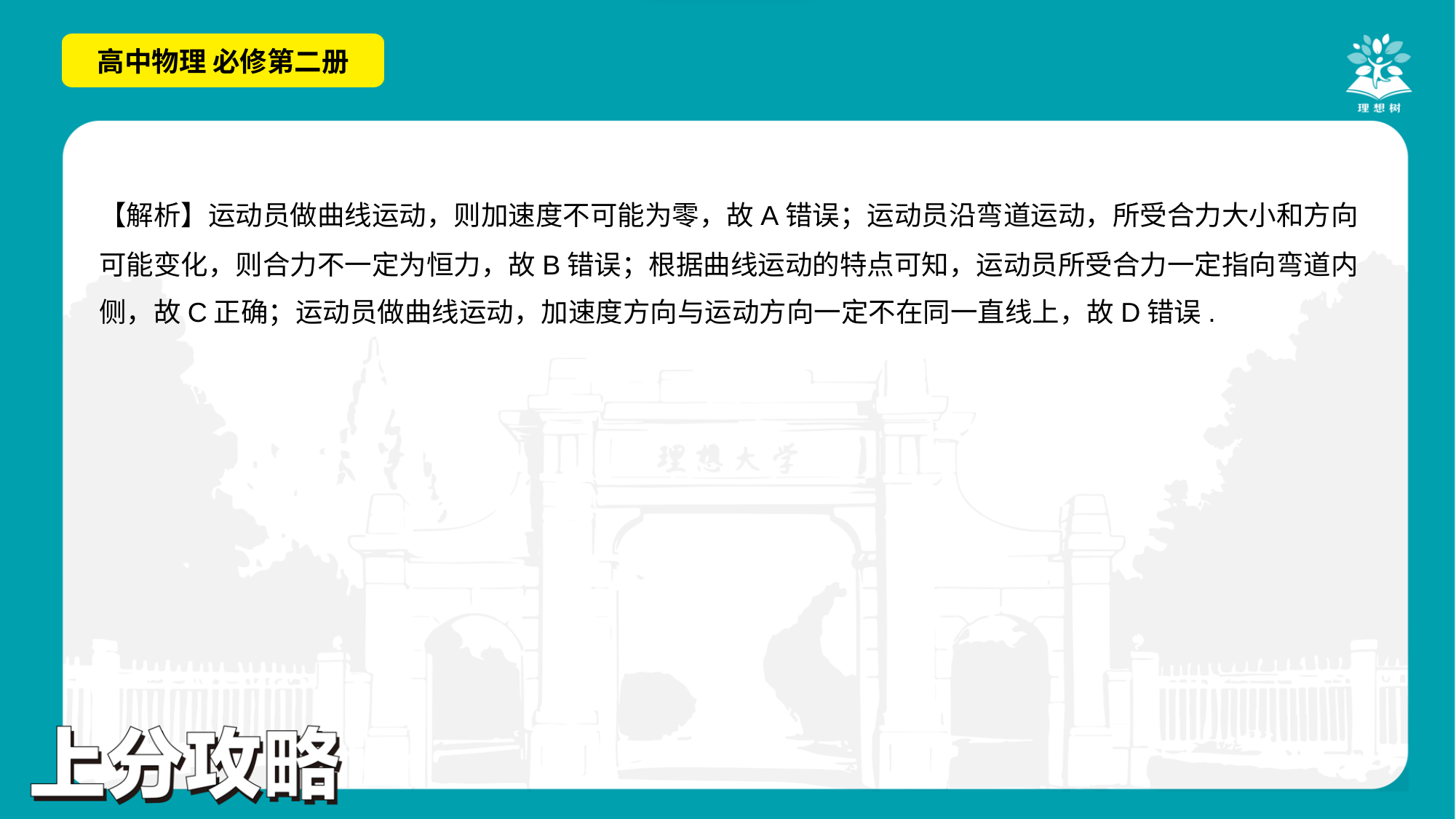

【解析】运动员做曲线运动，则加速度不可能为零，故A错误；运动员沿弯道运动，所受合力大小和方向
可能变化，则合力不一定为恒力，故B错误；根据曲线运动的特点可知，运动员所受合力一定指向弯道内
侧，故C正确；运动员做曲线运动，加速度方向与运动方向一定不在同一直线上，故D错误.